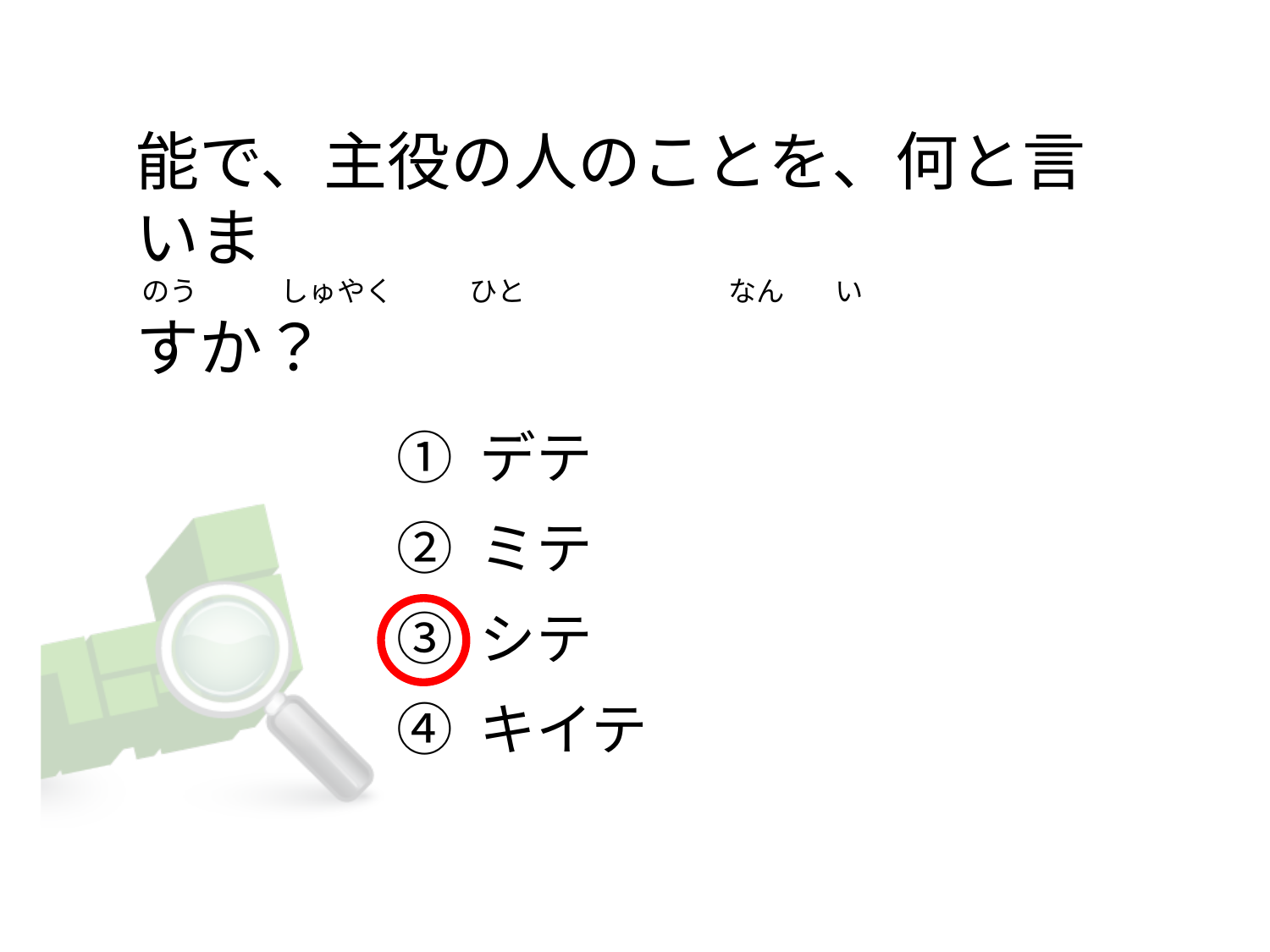

# 能で、主役の人のことを、何と言いま  のう             しゅやく            ひと                                なん        い すか？
① デテ
② ミテ
③ シテ
④ キイテ